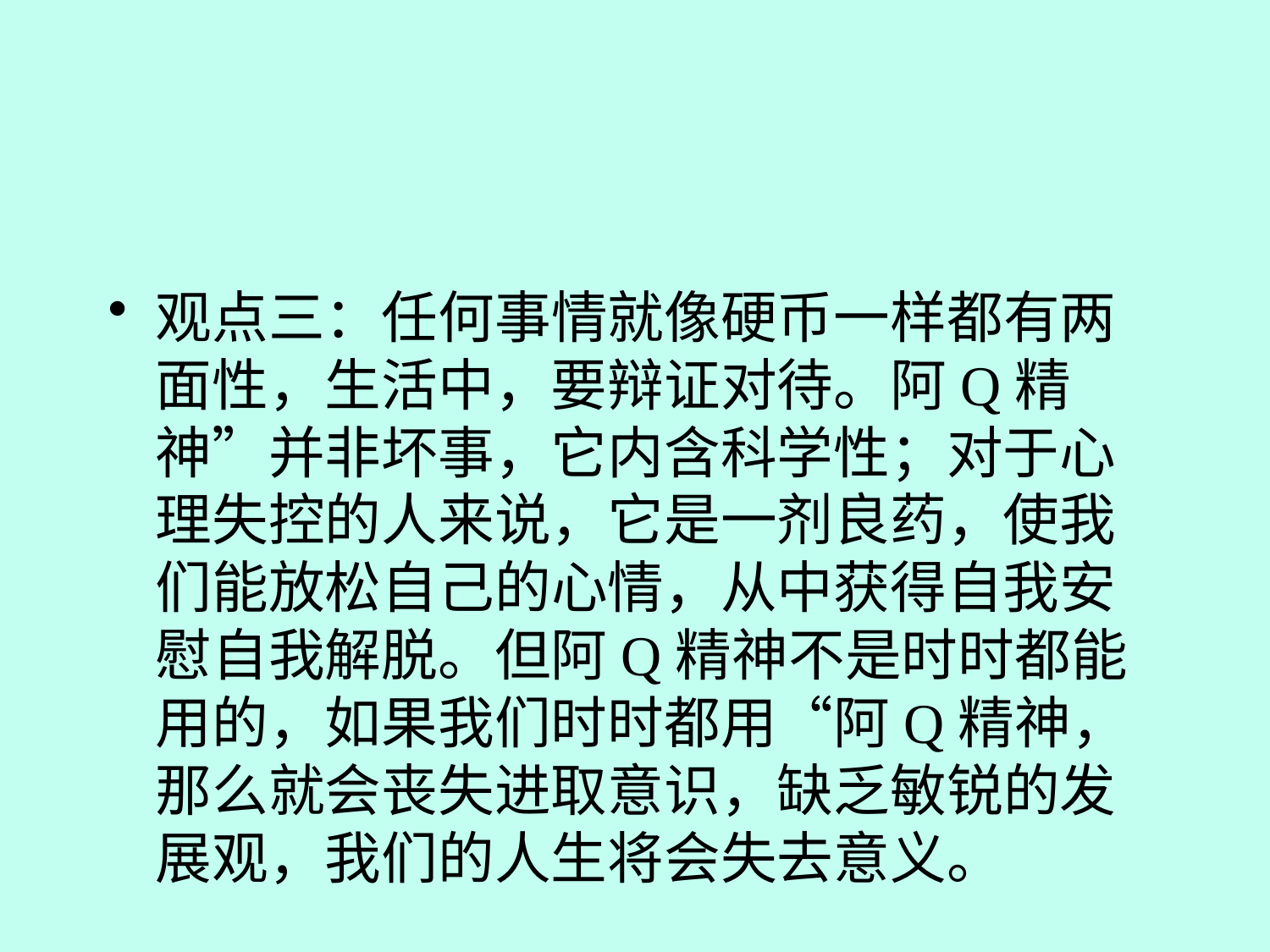

#
观点三：任何事情就像硬币一样都有两面性，生活中，要辩证对待。阿Q精神”并非坏事，它内含科学性；对于心理失控的人来说，它是一剂良药，使我们能放松自己的心情，从中获得自我安慰自我解脱。但阿Q精神不是时时都能用的，如果我们时时都用“阿Q精神，那么就会丧失进取意识，缺乏敏锐的发展观，我们的人生将会失去意义。